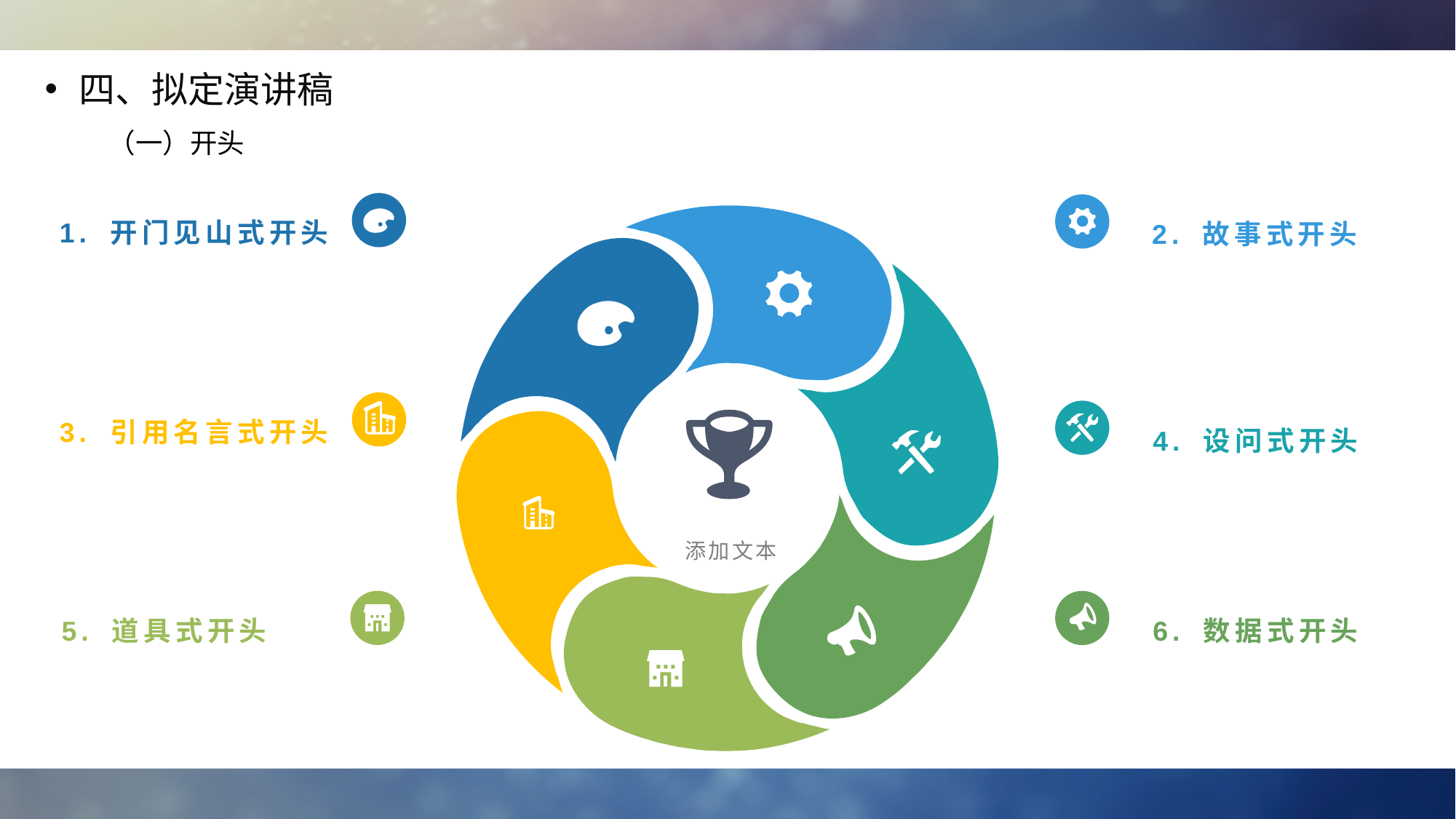

四、拟定演讲稿
（一）开头

1. 开门见山式开头

2. 故事式开头

3. 引用名言式开头

4. 设问式开头

添加文本

5. 道具式开头
6. 数据式开头